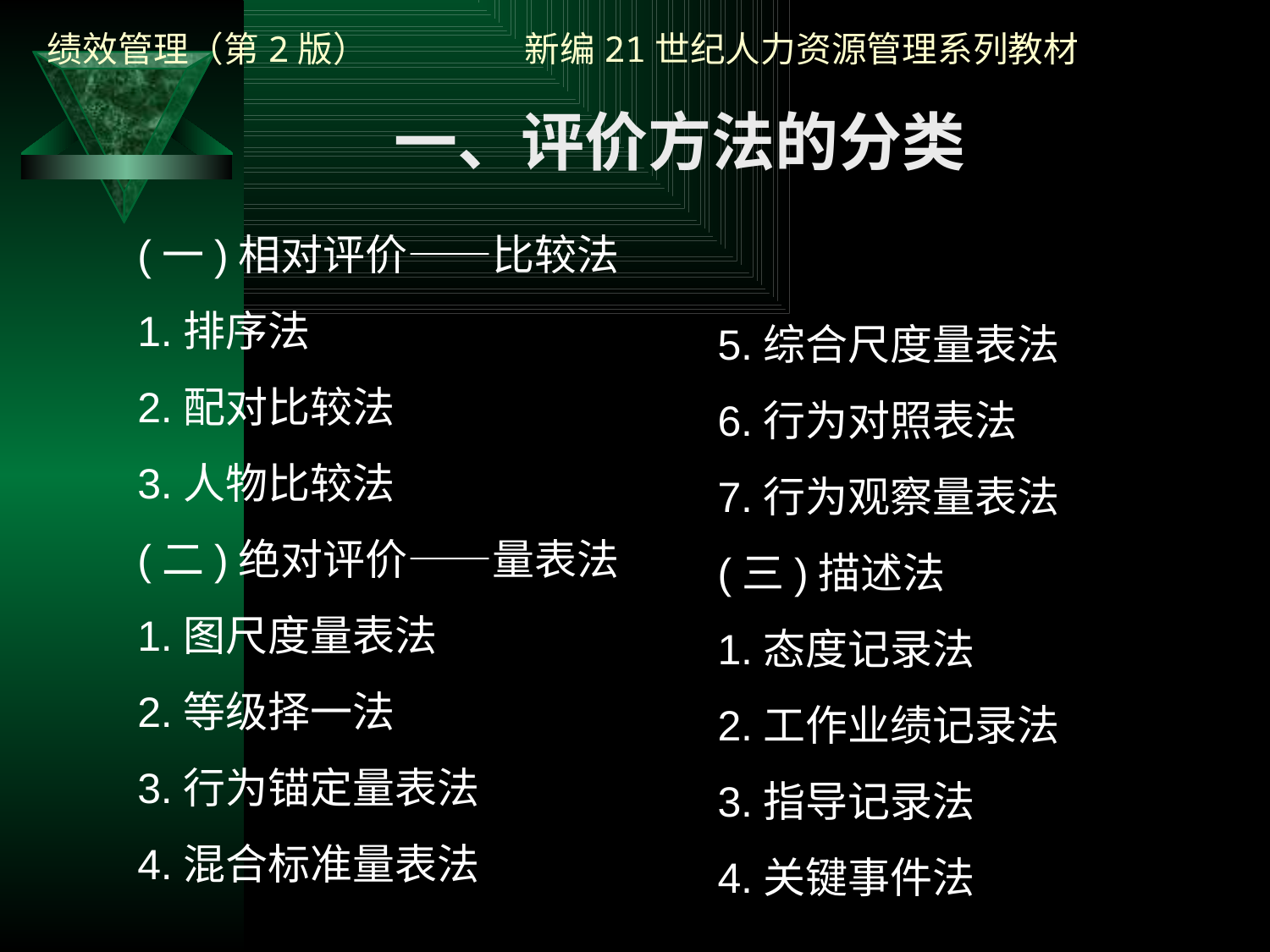

一、评价方法的分类
(一)相对评价——比较法
1.排序法
2.配对比较法
3.人物比较法
(二)绝对评价——量表法
1.图尺度量表法
2.等级择一法
3.行为锚定量表法
4.混合标准量表法
5.综合尺度量表法
6.行为对照表法
7.行为观察量表法
(三)描述法
1.态度记录法
2.工作业绩记录法
3.指导记录法
4.关键事件法